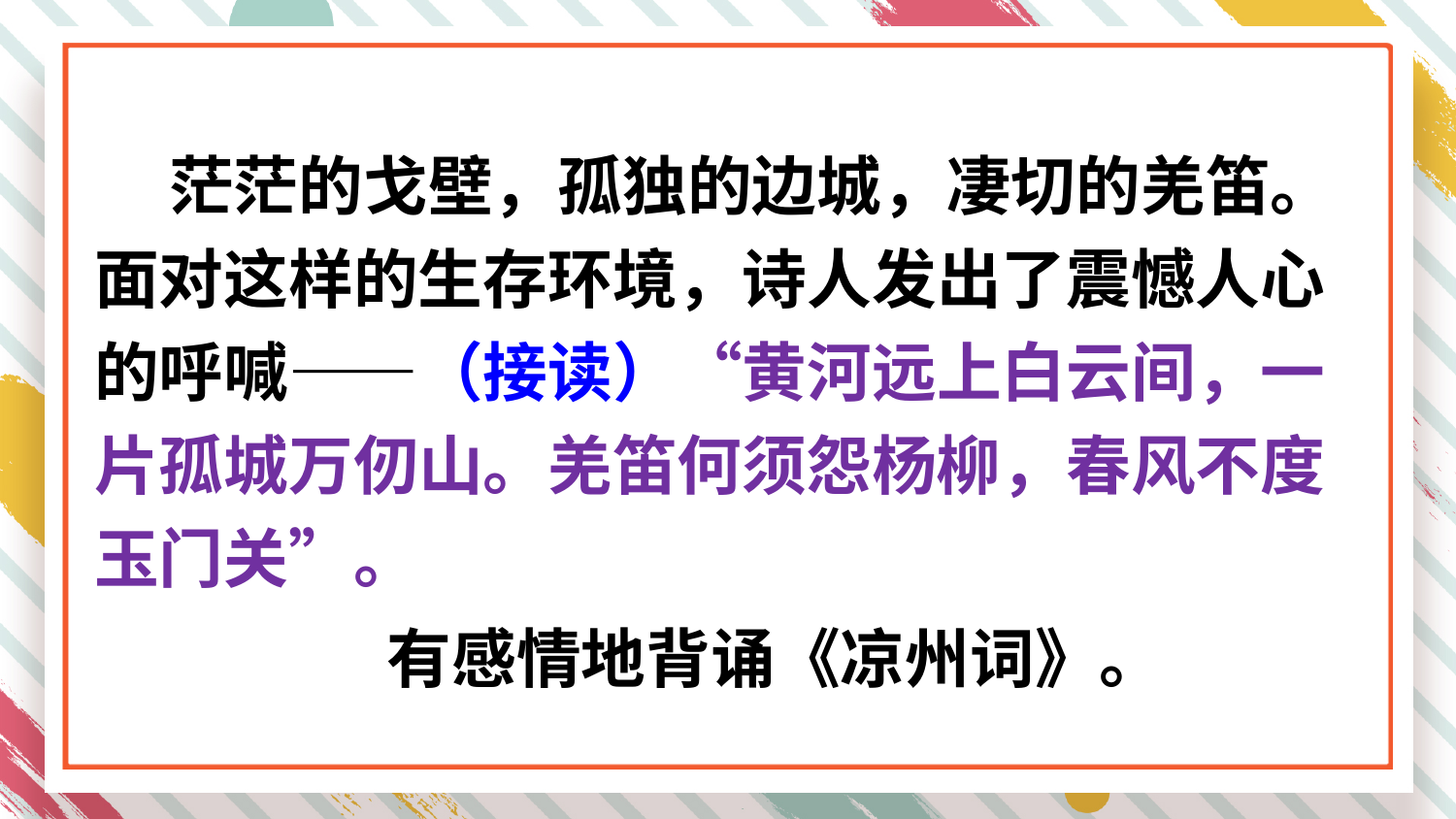

茫茫的戈壁，孤独的边城，凄切的羌笛。面对这样的生存环境，诗人发出了震憾人心的呼喊——（接读）“黄河远上白云间，一片孤城万仞山。羌笛何须怨杨柳，春风不度玉门关”。
有感情地背诵《凉州词》。